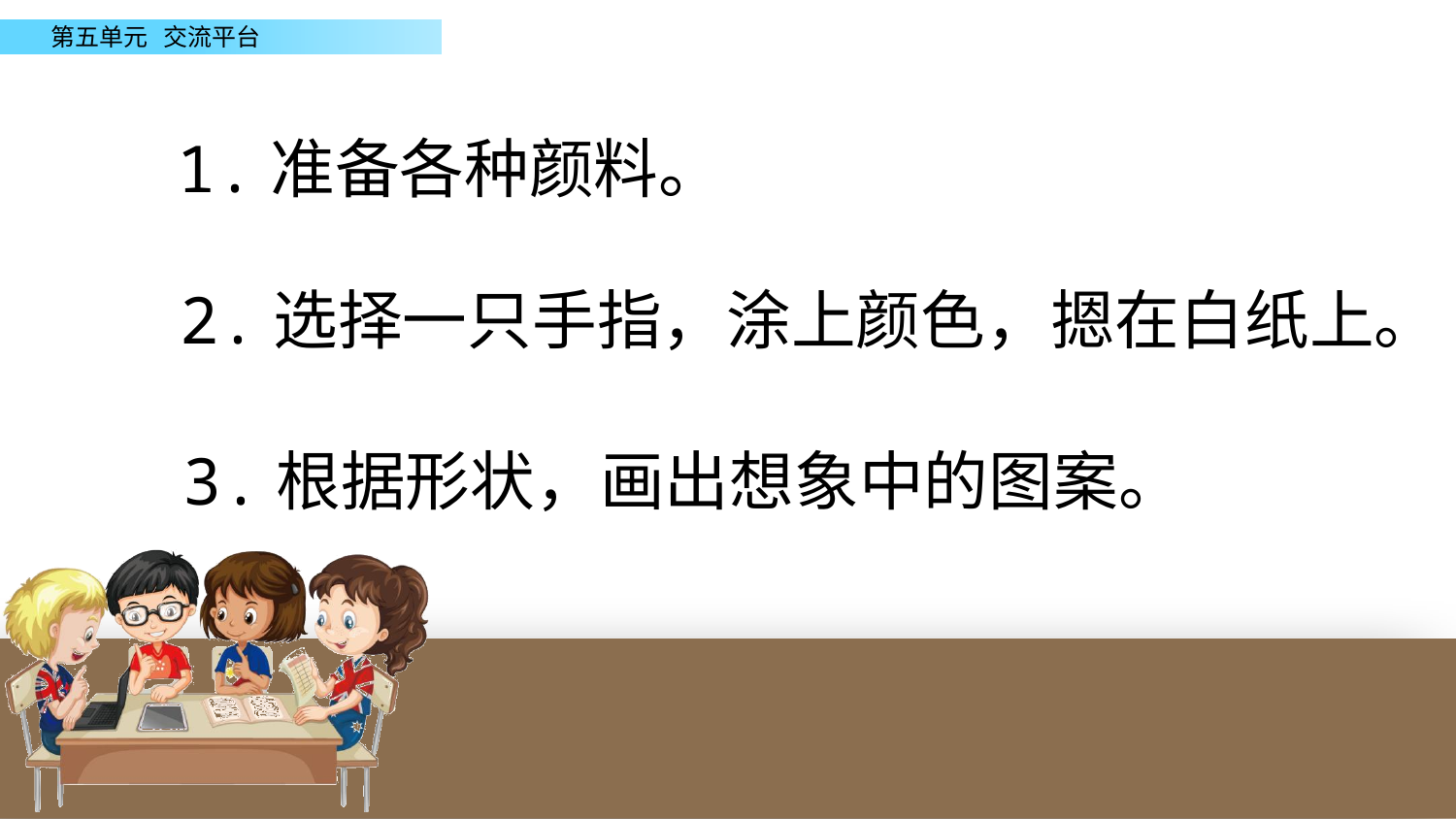

1.准备各种颜料。
2.选择一只手指，涂上颜色，摁在白纸上。
3.根据形状，画出想象中的图案。